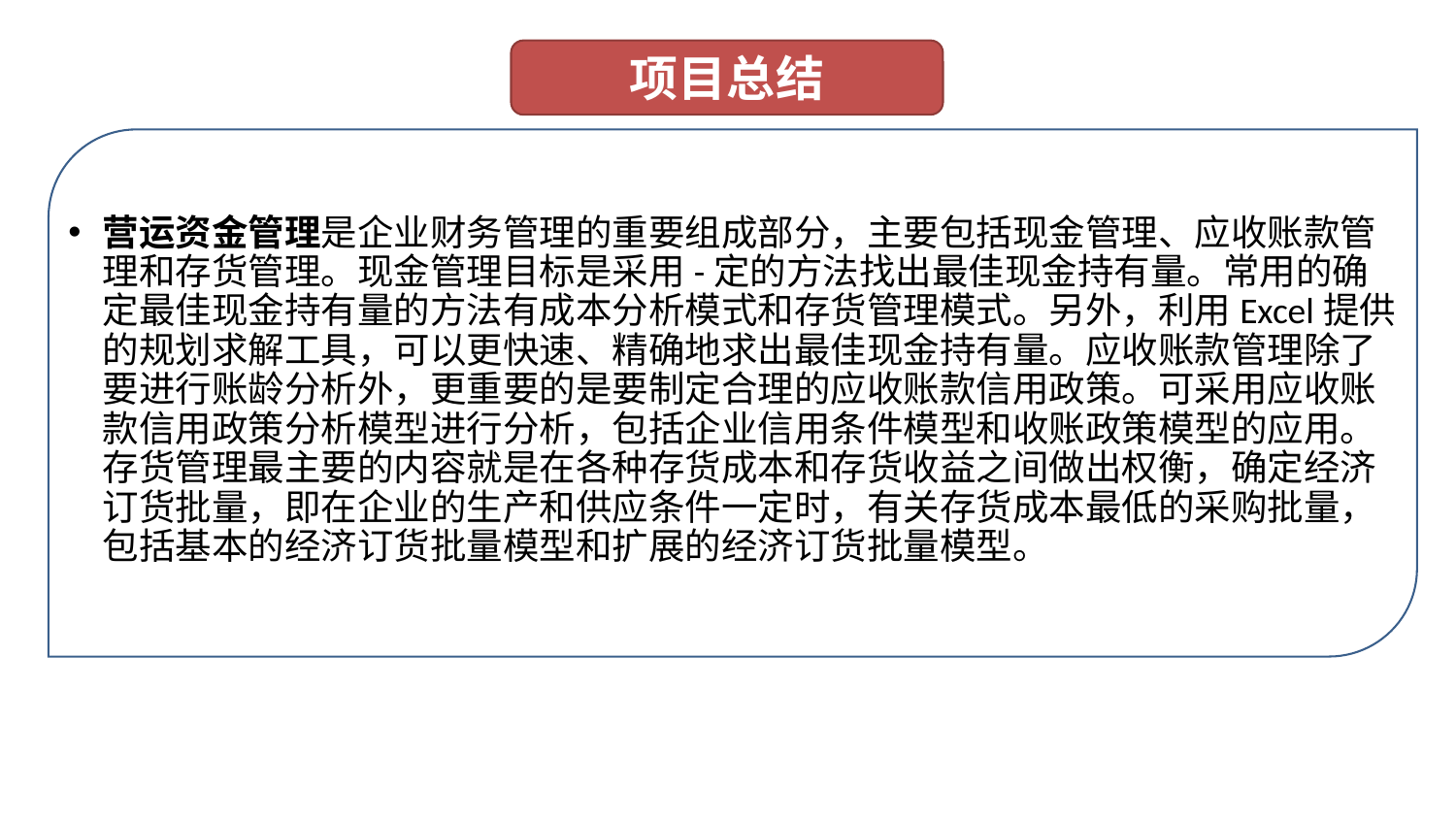

项目总结

营运资金管理是企业财务管理的重要组成部分，主要包括现金管理、应收账款管理和存货管理。现金管理目标是采用-定的方法找出最佳现金持有量。常用的确定最佳现金持有量的方法有成本分析模式和存货管理模式。另外，利用Excel提供的规划求解工具，可以更快速、精确地求出最佳现金持有量。应收账款管理除了要进行账龄分析外，更重要的是要制定合理的应收账款信用政策。可采用应收账款信用政策分析模型进行分析，包括企业信用条件模型和收账政策模型的应用。存货管理最主要的内容就是在各种存货成本和存货收益之间做出权衡，确定经济订货批量，即在企业的生产和供应条件一定时，有关存货成本最低的采购批量，包括基本的经济订货批量模型和扩展的经济订货批量模型。